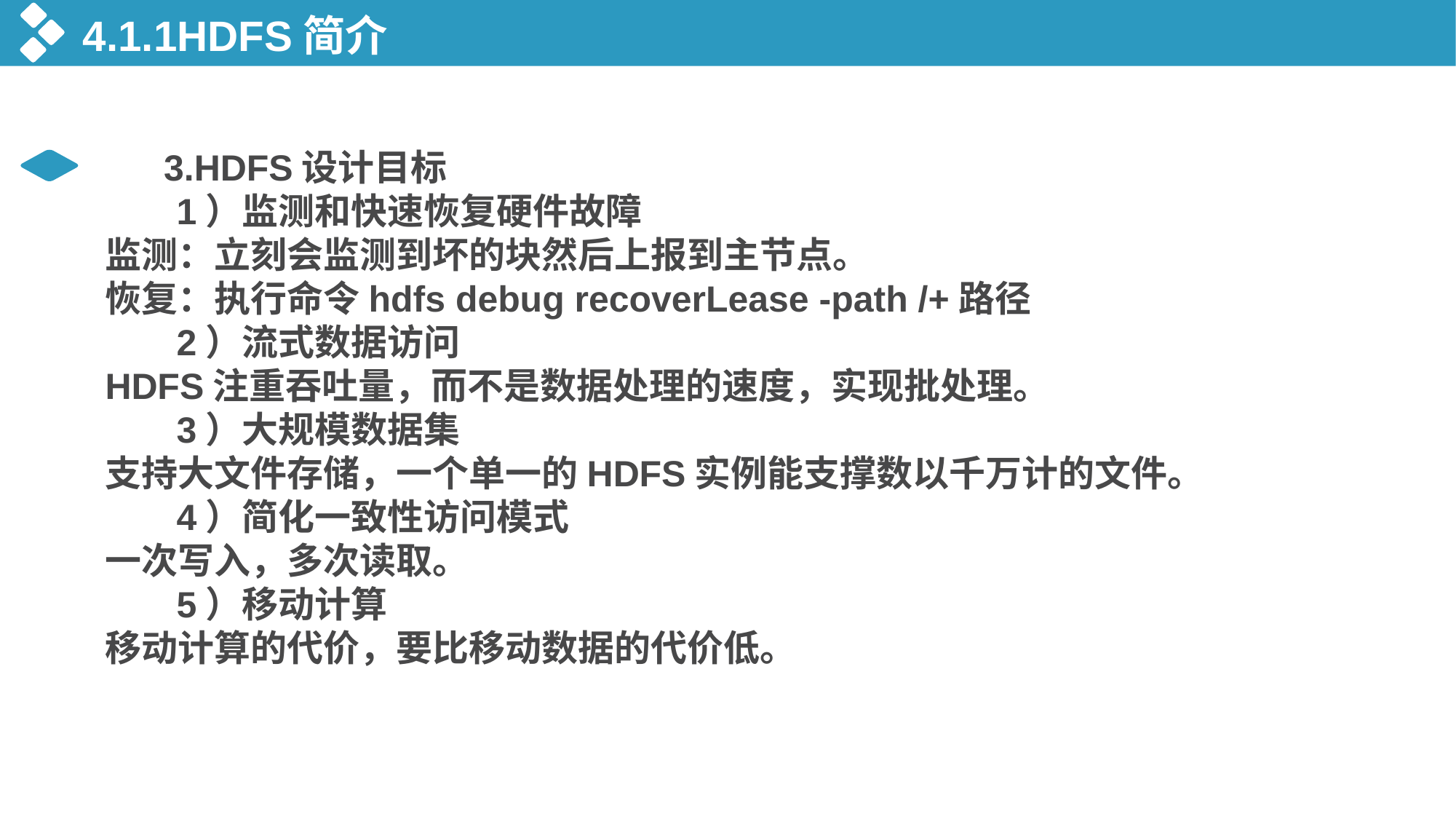

4.1.1HDFS简介
       3.HDFS设计目标
       1）监测和快速恢复硬件故障
监测：立刻会监测到坏的块然后上报到主节点。
恢复：执行命令hdfs debug recoverLease -path /+路径
       2）流式数据访问
HDFS注重吞吐量，而不是数据处理的速度，实现批处理。
       3）大规模数据集
支持大文件存储，一个单一的HDFS实例能支撑数以千万计的文件。
       4）简化一致性访问模式
一次写入，多次读取。
       5）移动计算
移动计算的代价，要比移动数据的代价低。